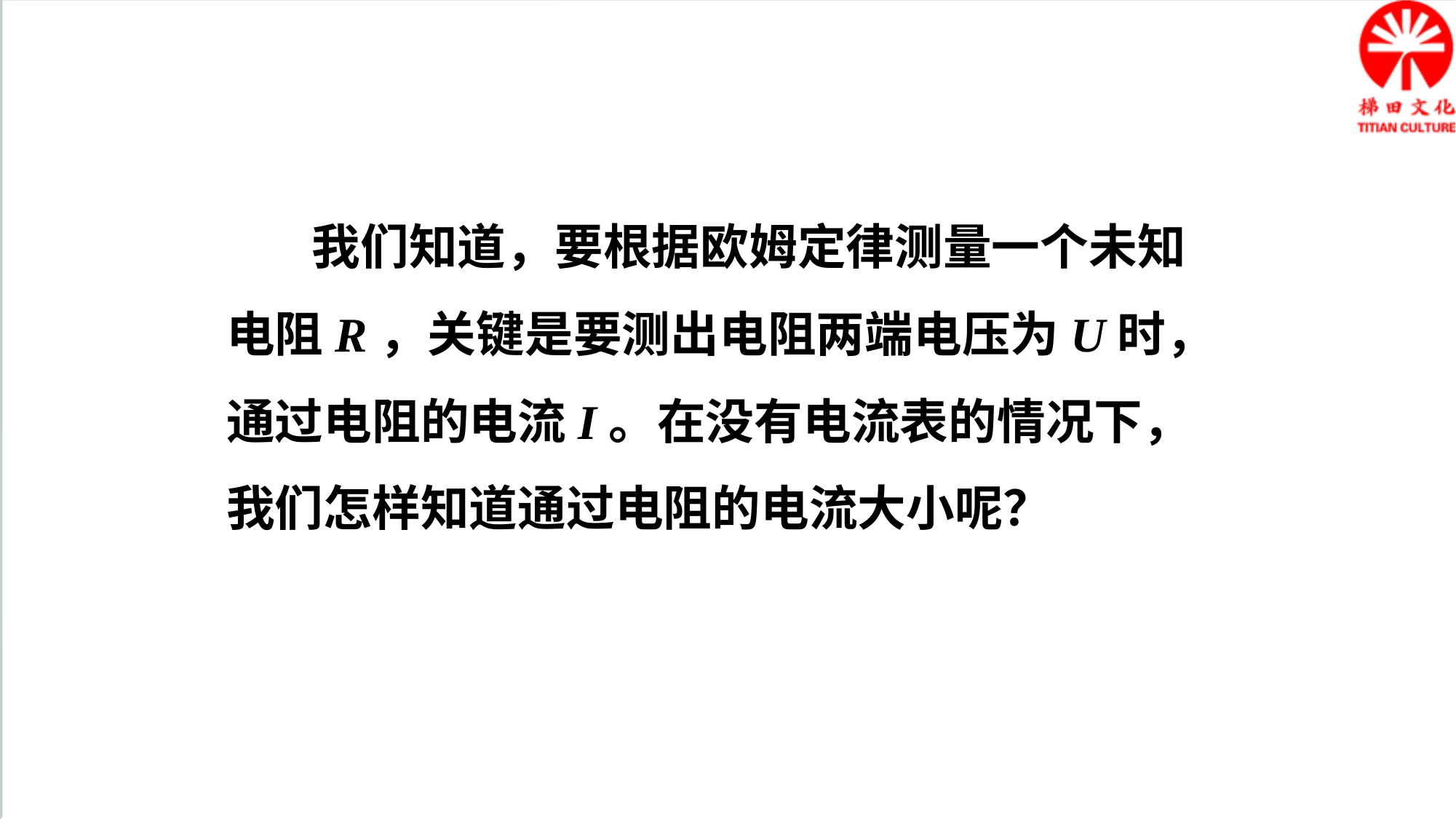

我们知道，要根据欧姆定律测量一个未知电阻R，关键是要测出电阻两端电压为U时，通过电阻的电流I。在没有电流表的情况下，我们怎样知道通过电阻的电流大小呢？